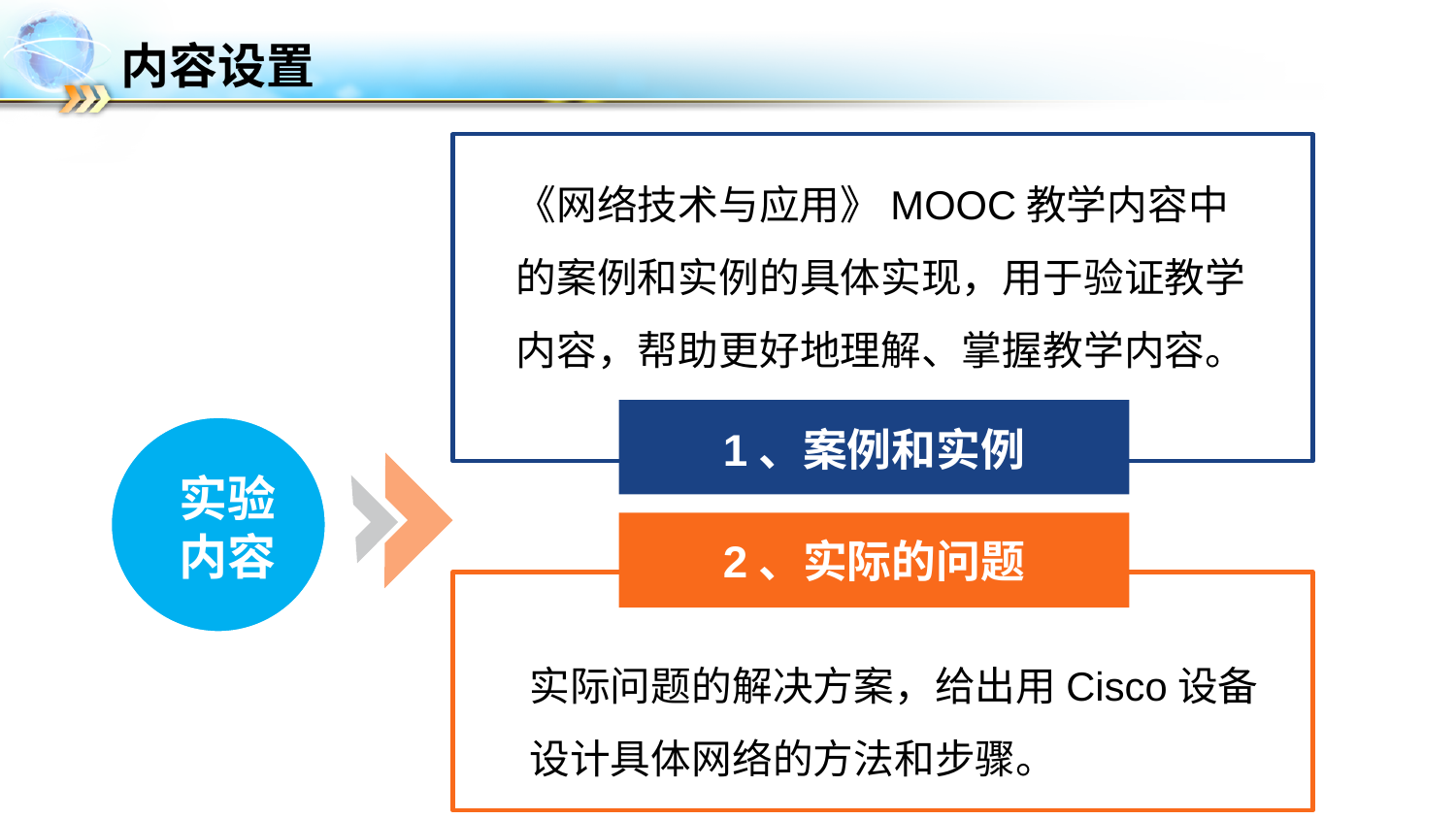

# 内容设置

《网络技术与应用》MOOC教学内容中的案例和实例的具体实现，用于验证教学内容，帮助更好地理解、掌握教学内容。

1、案例和实例

实验
内容

2、实际的问题

实际问题的解决方案，给出用Cisco设备设计具体网络的方法和步骤。